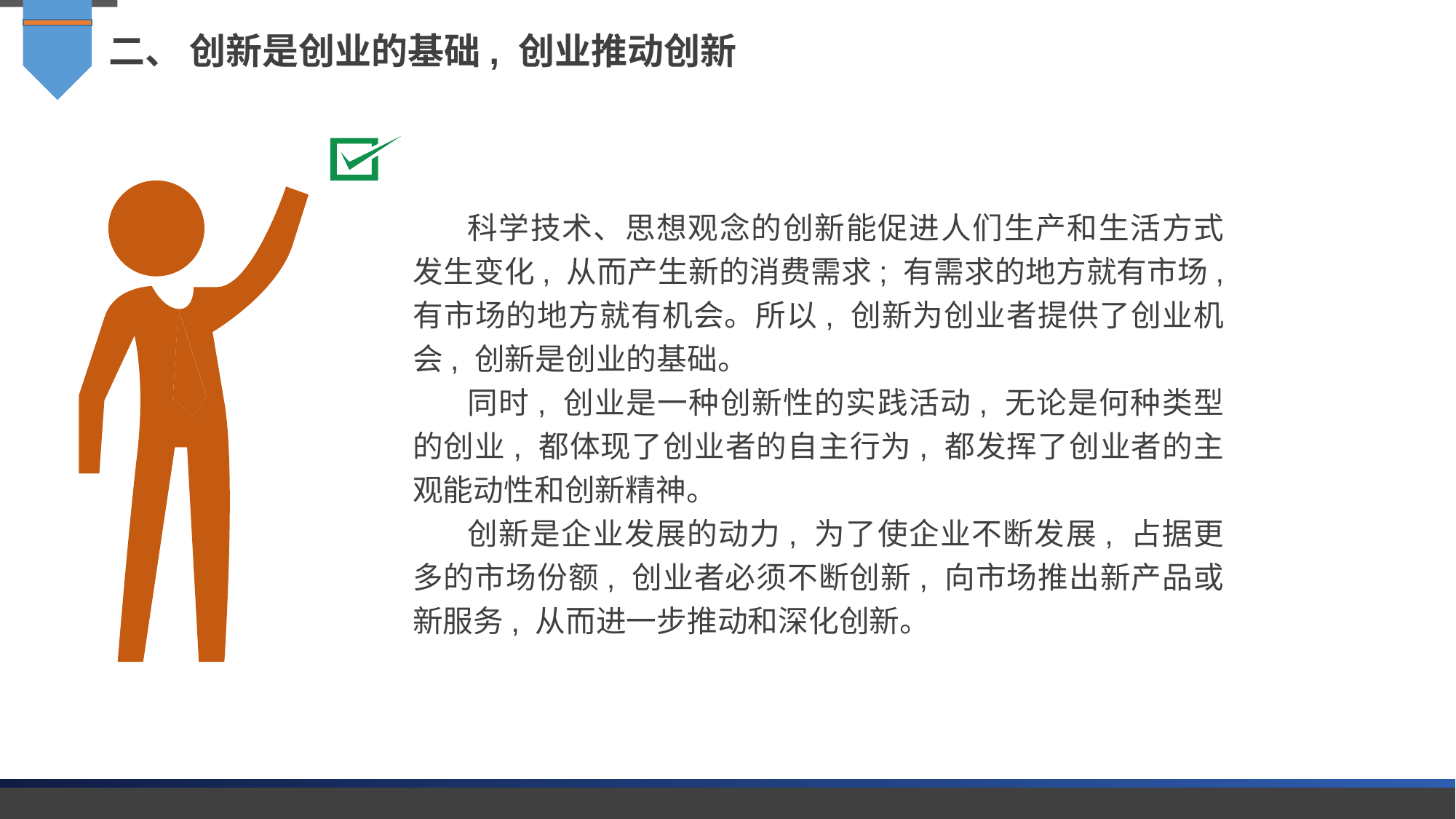

二、 创新是创业的基础, 创业推动创新

科学技术、思想观念的创新能促进人们生产和生活方式发生变化, 从而产生新的消费需求; 有需求的地方就有市场, 有市场的地方就有机会。所以, 创新为创业者提供了创业机会, 创新是创业的基础。
同时, 创业是一种创新性的实践活动, 无论是何种类型的创业, 都体现了创业者的自主行为, 都发挥了创业者的主观能动性和创新精神。
创新是企业发展的动力, 为了使企业不断发展, 占据更多的市场份额, 创业者必须不断创新, 向市场推出新产品或新服务, 从而进一步推动和深化创新。